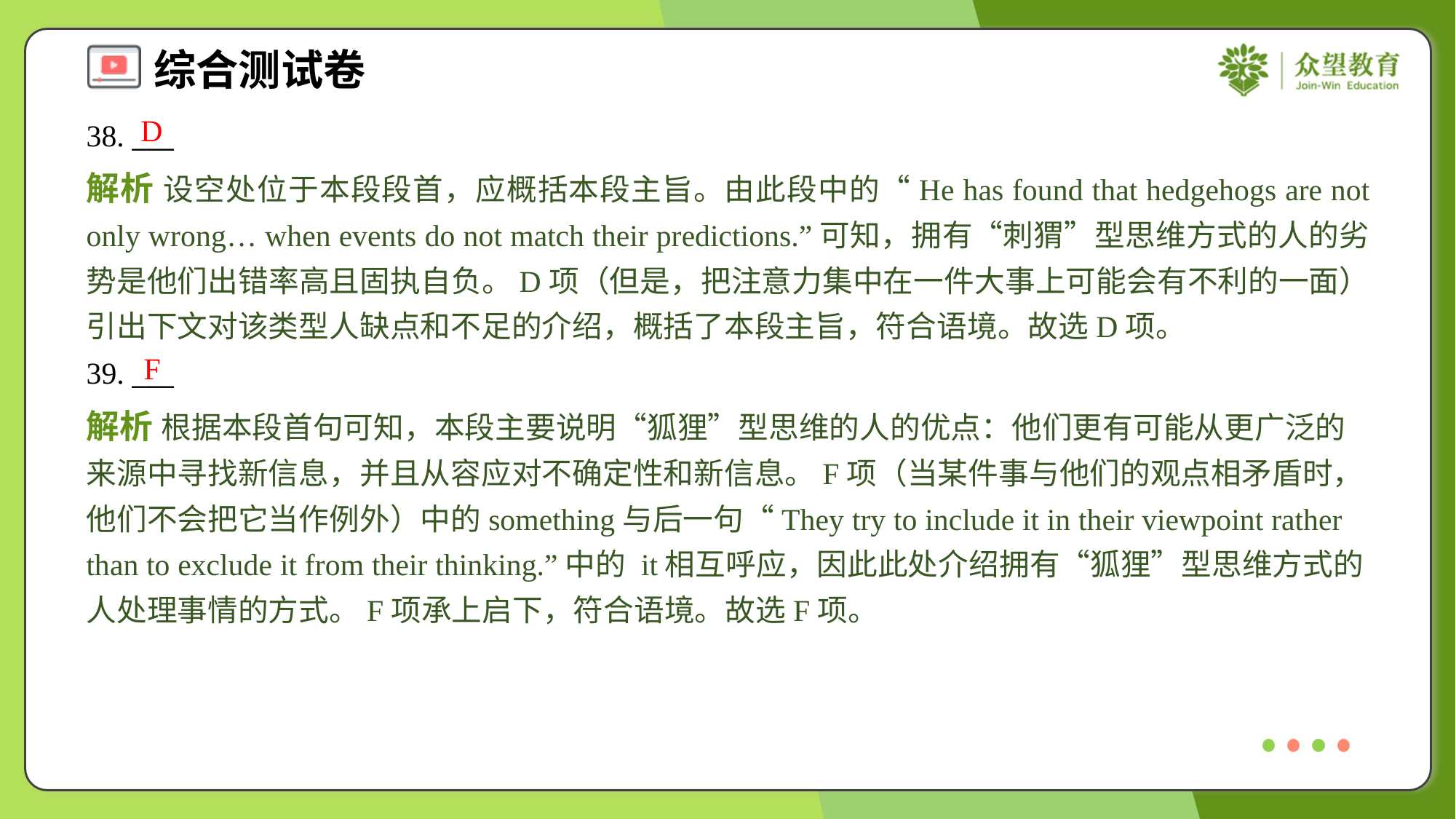

D
38. ___
解析 设空处位于本段段首，应概括本段主旨。由此段中的“He has found that hedgehogs are not only wrong… when events do not match their predictions.”可知，拥有“刺猬”型思维方式的人的劣势是他们出错率高且固执自负。D项（但是，把注意力集中在一件大事上可能会有不利的一面）引出下文对该类型人缺点和不足的介绍，概括了本段主旨，符合语境。故选D项。
F
39. ___
解析 根据本段首句可知，本段主要说明“狐狸”型思维的人的优点：他们更有可能从更广泛的来源中寻找新信息，并且从容应对不确定性和新信息。F项（当某件事与他们的观点相矛盾时，他们不会把它当作例外）中的something与后一句“They try to include it in their viewpoint rather than to exclude it from their thinking.”中的 it相互呼应，因此此处介绍拥有“狐狸”型思维方式的人处理事情的方式。F项承上启下，符合语境。故选F项。